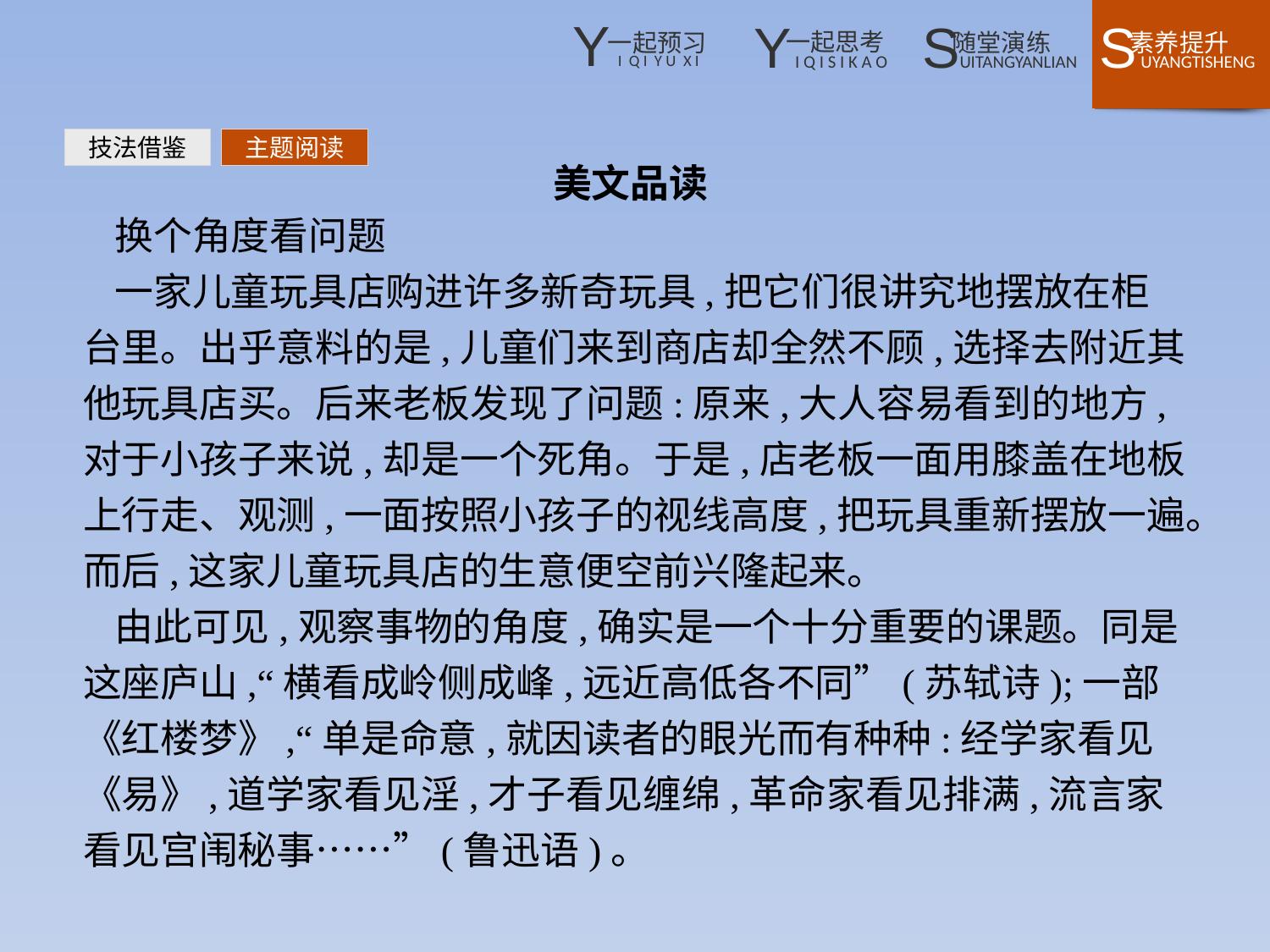

技法借鉴
主题阅读
美文品读
换个角度看问题
一家儿童玩具店购进许多新奇玩具,把它们很讲究地摆放在柜台里。出乎意料的是,儿童们来到商店却全然不顾,选择去附近其他玩具店买。后来老板发现了问题:原来,大人容易看到的地方,对于小孩子来说,却是一个死角。于是,店老板一面用膝盖在地板上行走、观测,一面按照小孩子的视线高度,把玩具重新摆放一遍。而后,这家儿童玩具店的生意便空前兴隆起来。
由此可见,观察事物的角度,确实是一个十分重要的课题。同是这座庐山,“横看成岭侧成峰,远近高低各不同”(苏轼诗);一部《红楼梦》,“单是命意,就因读者的眼光而有种种:经学家看见《易》,道学家看见淫,才子看见缠绵,革命家看见排满,流言家看见宫闱秘事……”(鲁迅语)。